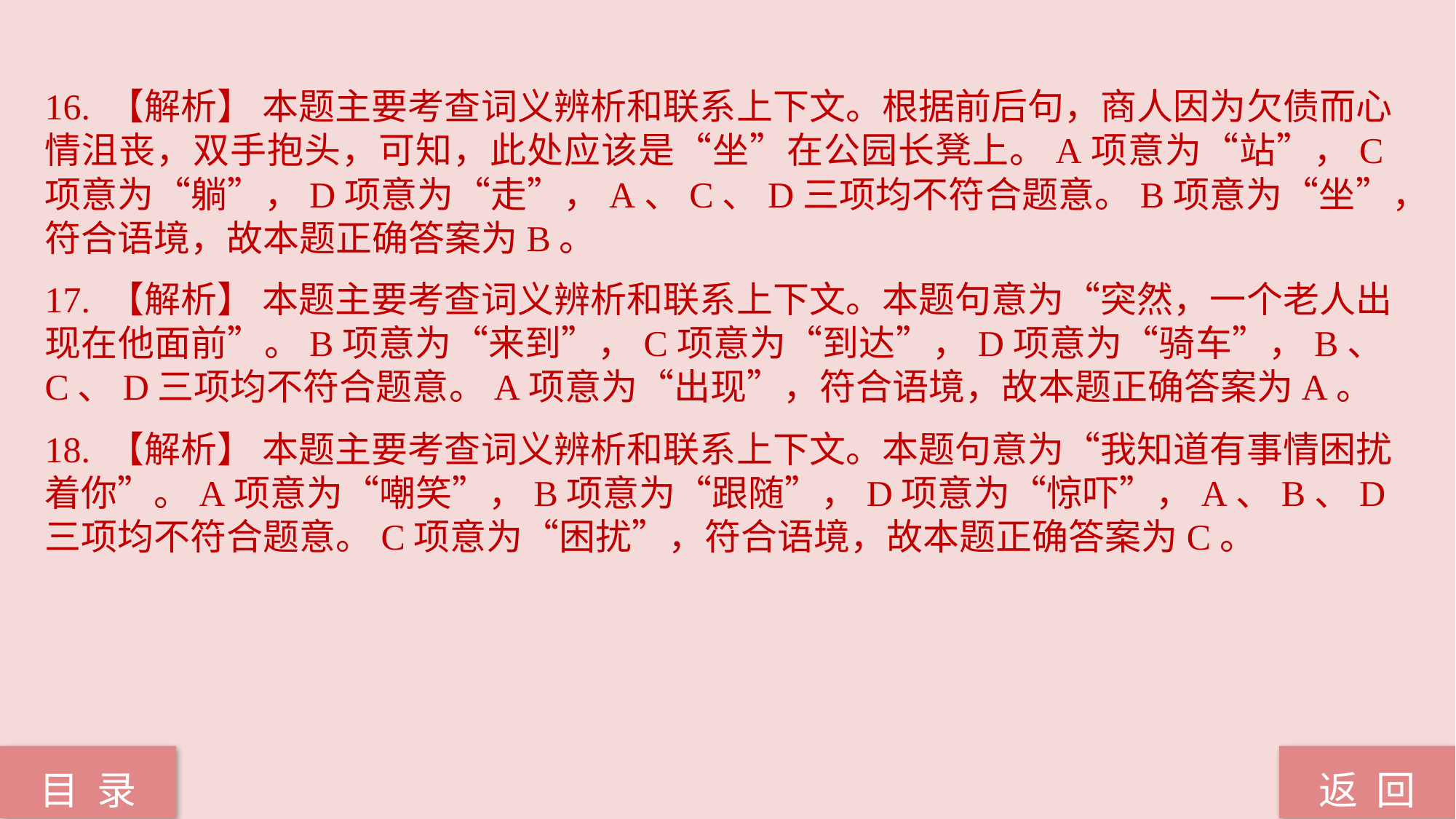

16. 【解析】 本题主要考查词义辨析和联系上下文。根据前后句，商人因为欠债而心情沮丧，双手抱头，可知，此处应该是“坐”在公园长凳上。A项意为“站”，C项意为“躺”，D项意为“走”，A、C、D三项均不符合题意。B项意为“坐”，符合语境，故本题正确答案为B。
17. 【解析】 本题主要考查词义辨析和联系上下文。本题句意为“突然，一个老人出现在他面前”。B项意为“来到”，C项意为“到达”，D项意为“骑车”，B、C、D三项均不符合题意。A项意为“出现”，符合语境，故本题正确答案为A。
18. 【解析】 本题主要考查词义辨析和联系上下文。本题句意为“我知道有事情困扰着你”。A项意为“嘲笑”，B项意为“跟随”，D项意为“惊吓”，A、B、D三项均不符合题意。C项意为“困扰”，符合语境，故本题正确答案为C。
返  回